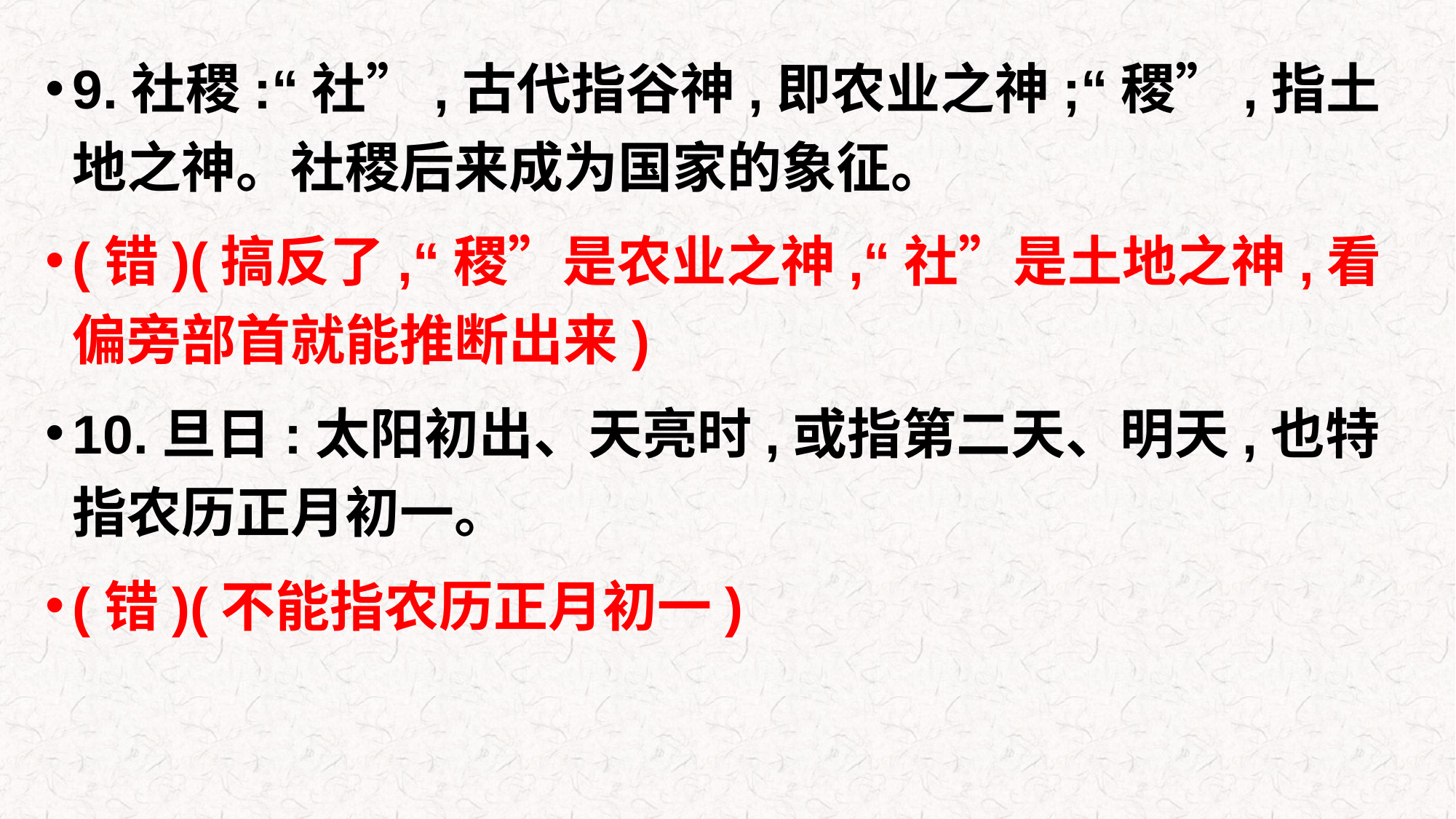

9.社稷:“社”,古代指谷神,即农业之神;“稷”,指土地之神。社稷后来成为国家的象征。
(错)(搞反了,“稷”是农业之神,“社”是土地之神,看偏旁部首就能推断出来)
10.旦日:太阳初出、天亮时,或指第二天、明天,也特指农历正月初一。
(错)(不能指农历正月初一)